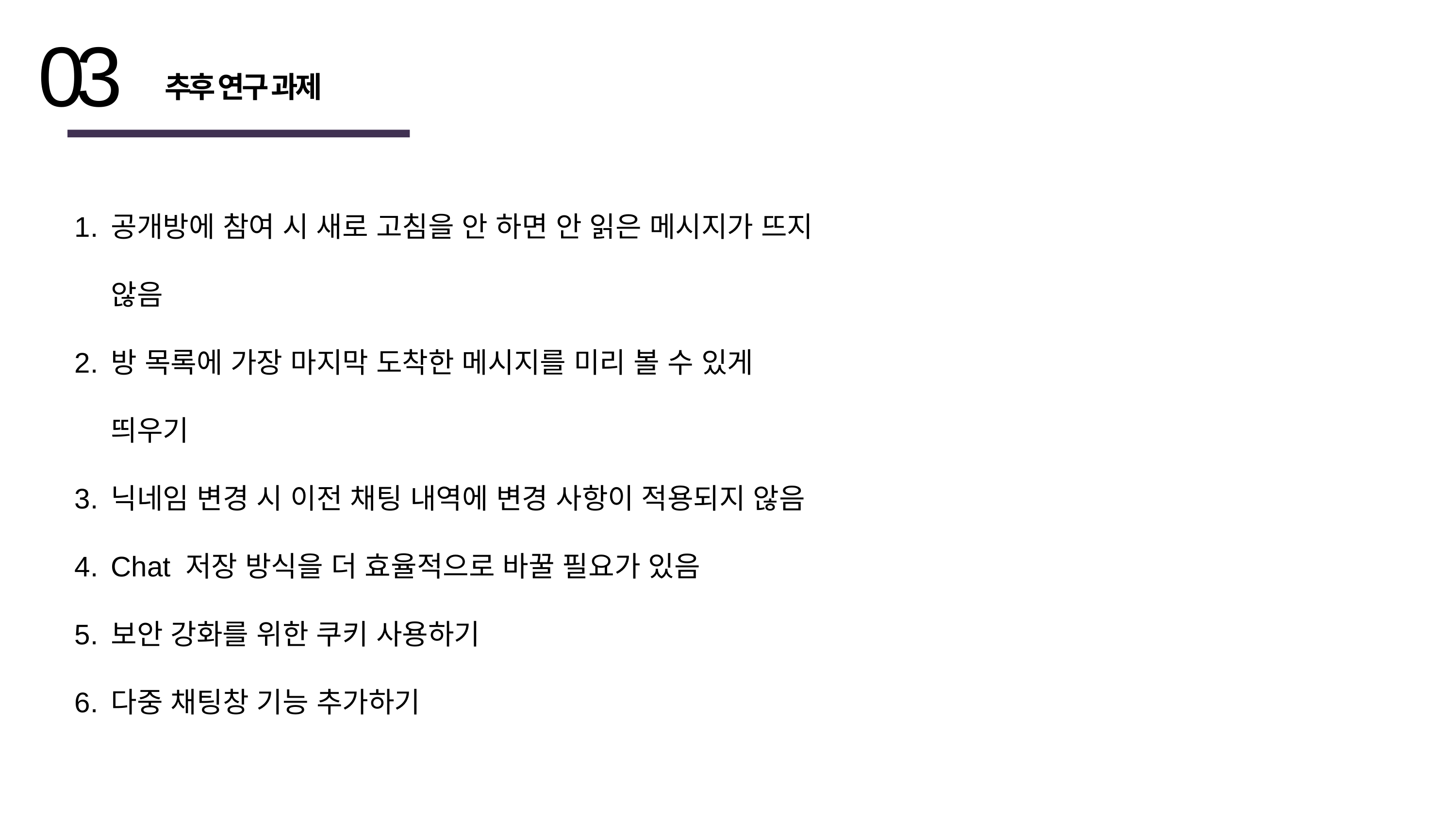

03
 추후 연구 과제

공개방에 참여 시 새로 고침을 안 하면 안 읽은 메시지가 뜨지 않음
방 목록에 가장 마지막 도착한 메시지를 미리 볼 수 있게 띄우기
닉네임 변경 시 이전 채팅 내역에 변경 사항이 적용되지 않음
Chat 저장 방식을 더 효율적으로 바꿀 필요가 있음
보안 강화를 위한 쿠키 사용하기
다중 채팅창 기능 추가하기